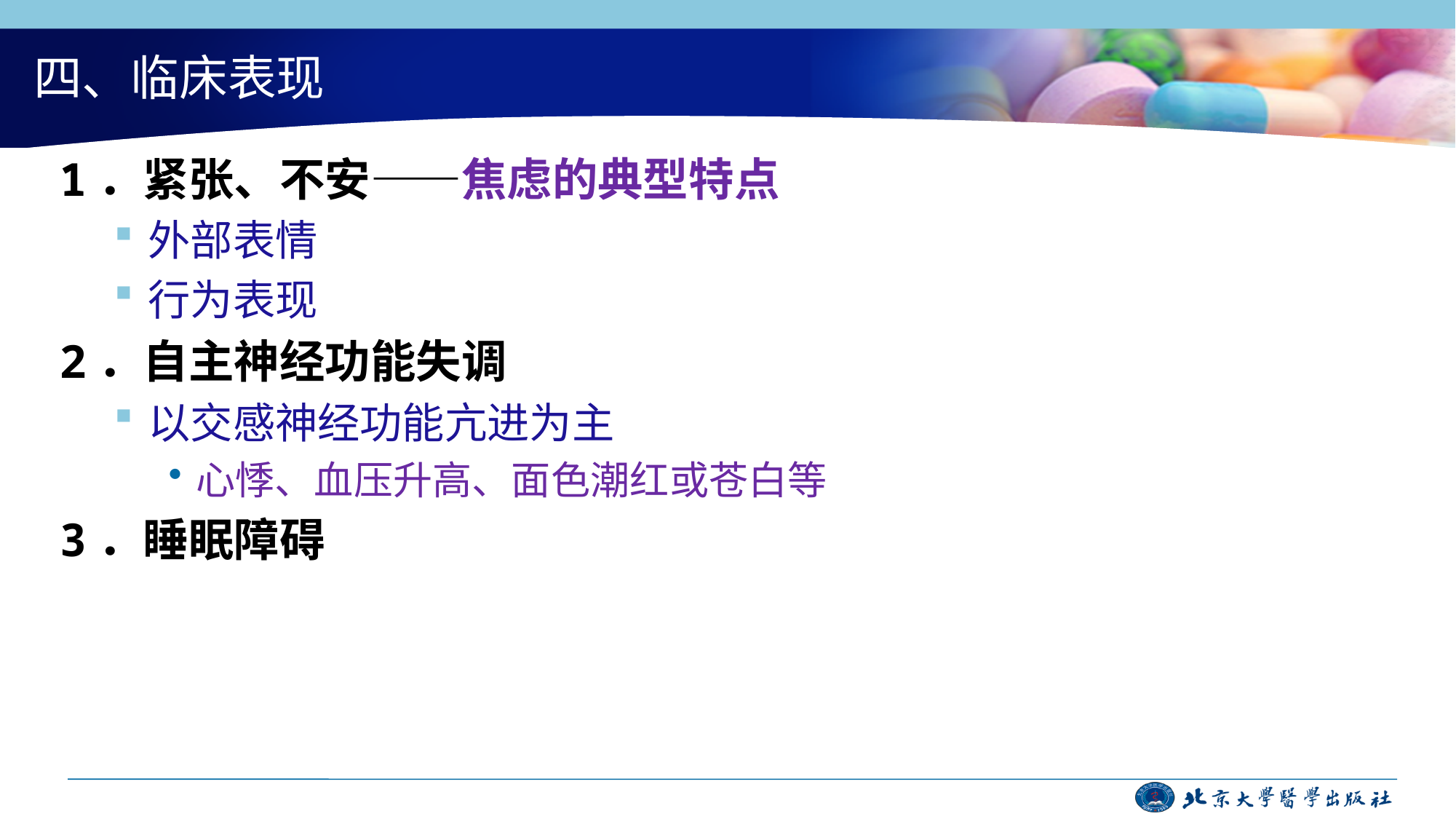

# 四、临床表现
1．紧张、不安——焦虑的典型特点
外部表情
行为表现
2．自主神经功能失调
以交感神经功能亢进为主
心悸、血压升高、面色潮红或苍白等
3．睡眠障碍